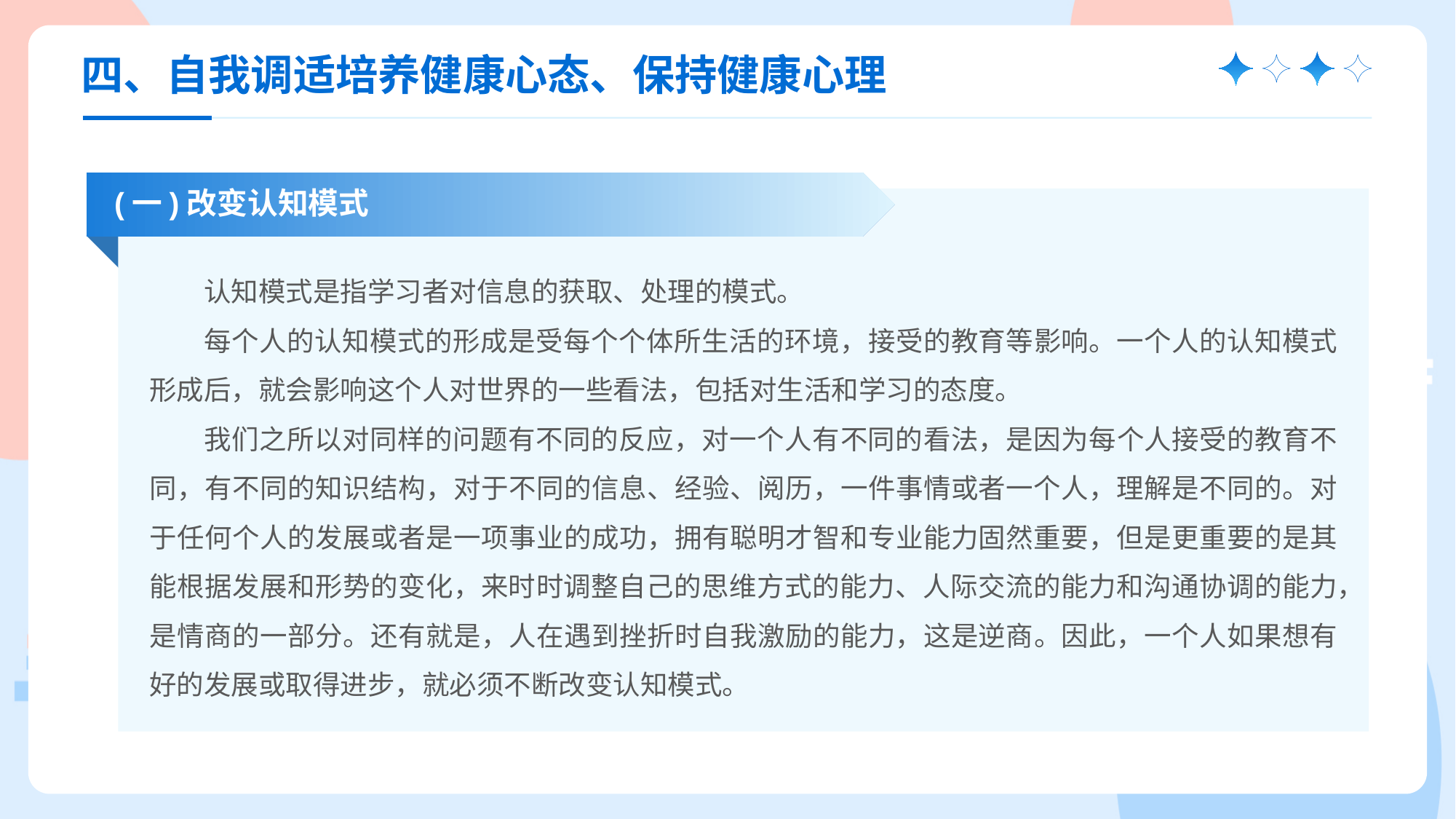

四、自我调适培养健康心态、保持健康心理
(一)改变认知模式

认知模式是指学习者对信息的获取、处理的模式。
每个人的认知模式的形成是受每个个体所生活的环境，接受的教育等影响。一个人的认知模式形成后，就会影响这个人对世界的一些看法，包括对生活和学习的态度。
我们之所以对同样的问题有不同的反应，对一个人有不同的看法，是因为每个人接受的教育不同，有不同的知识结构，对于不同的信息、经验、阅历，一件事情或者一个人，理解是不同的。对于任何个人的发展或者是一项事业的成功，拥有聪明才智和专业能力固然重要，但是更重要的是其能根据发展和形势的变化，来时时调整自己的思维方式的能力、人际交流的能力和沟通协调的能力，是情商的一部分。还有就是，人在遇到挫折时自我激励的能力，这是逆商。因此，一个人如果想有好的发展或取得进步，就必须不断改变认知模式。